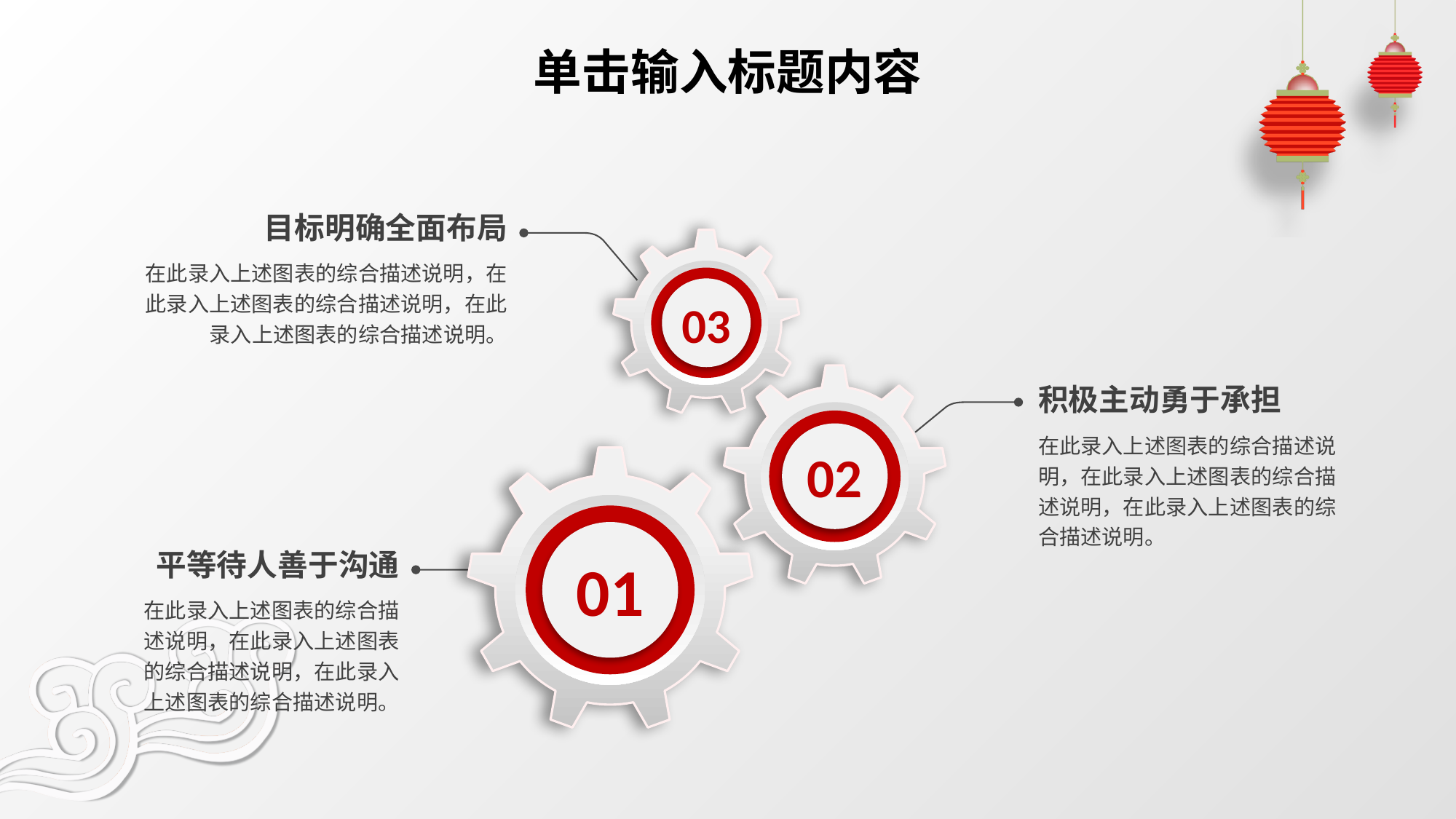

# 单击输入标题内容
目标明确全面布局

03

在此录入上述图表的综合描述说明，在此录入上述图表的综合描述说明，在此录入上述图表的综合描述说明。

02
积极主动勇于承担

在此录入上述图表的综合描述说明，在此录入上述图表的综合描述说明，在此录入上述图表的综合描述说明。

01
平等待人善于沟通

在此录入上述图表的综合描述说明，在此录入上述图表的综合描述说明，在此录入上述图表的综合描述说明。